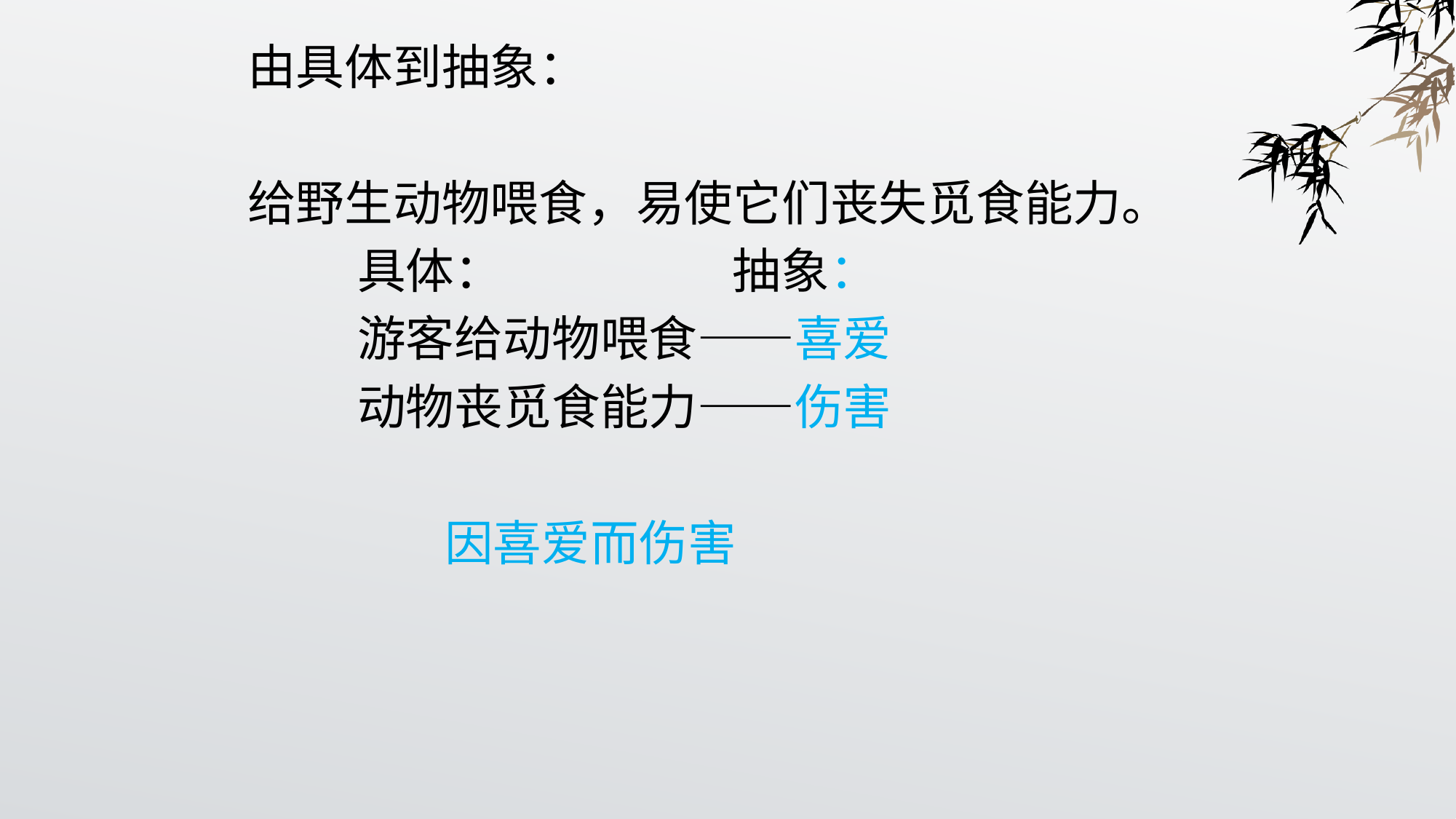

由具体到抽象：

给野生动物喂食，易使它们丧失觅食能力。
         具体：                     抽象：
         游客给动物喂食——喜爱
         动物丧觅食能力——伤害

                 因喜爱而伤害